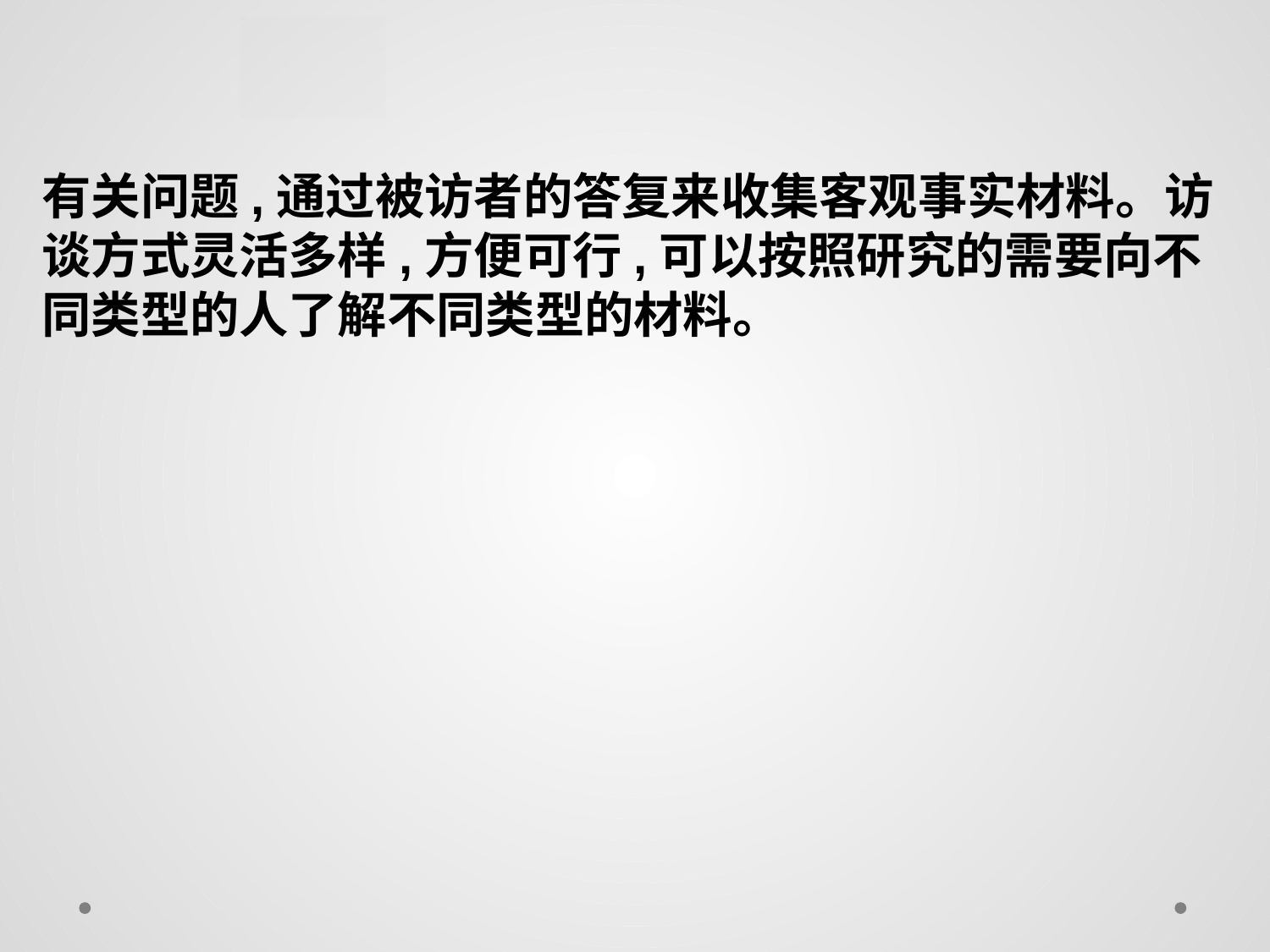

有关问题,通过被访者的答复来收集客观事实材料。访谈方式灵活多样,方便可行,可以按照研究的需要向不同类型的人了解不同类型的材料。